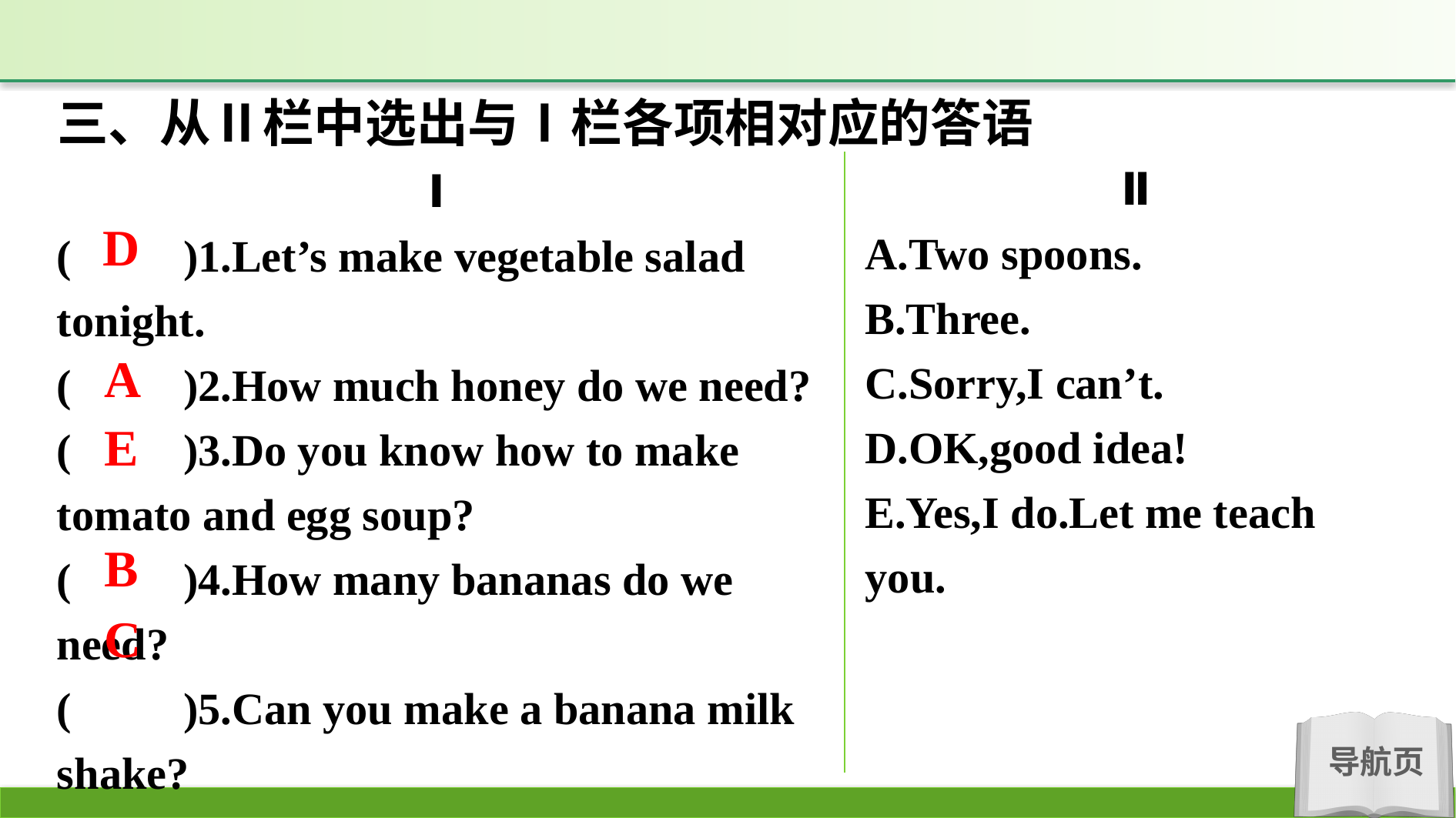

三、从Ⅱ栏中选出与Ⅰ栏各项相对应的答语
Ⅱ
A.Two spoons.
B.Three.
C.Sorry,I can’t.
D.OK,good idea!
E.Yes,I do.Let me teach you.
Ⅰ
(　　)1.Let’s make vegetable salad tonight.
(　　)2.How much honey do we need?
(　　)3.Do you know how to make tomato and egg soup?
(　　)4.How many bananas do we need?
(　　)5.Can you make a banana milk shake?
D
A
E
B
C